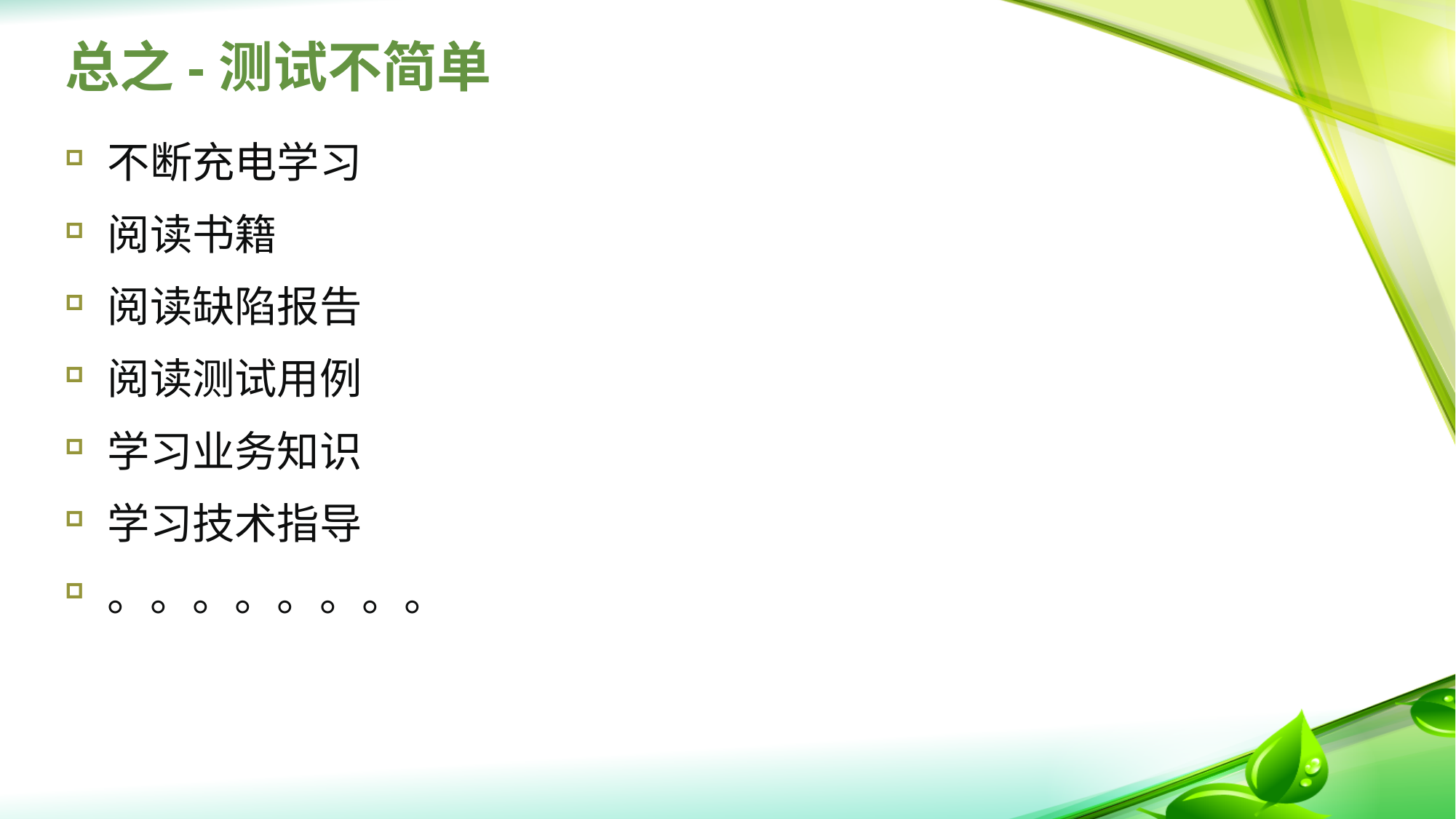

总之-测试不简单
不断充电学习
阅读书籍
阅读缺陷报告
阅读测试用例
学习业务知识
学习技术指导
。。。。。。。。